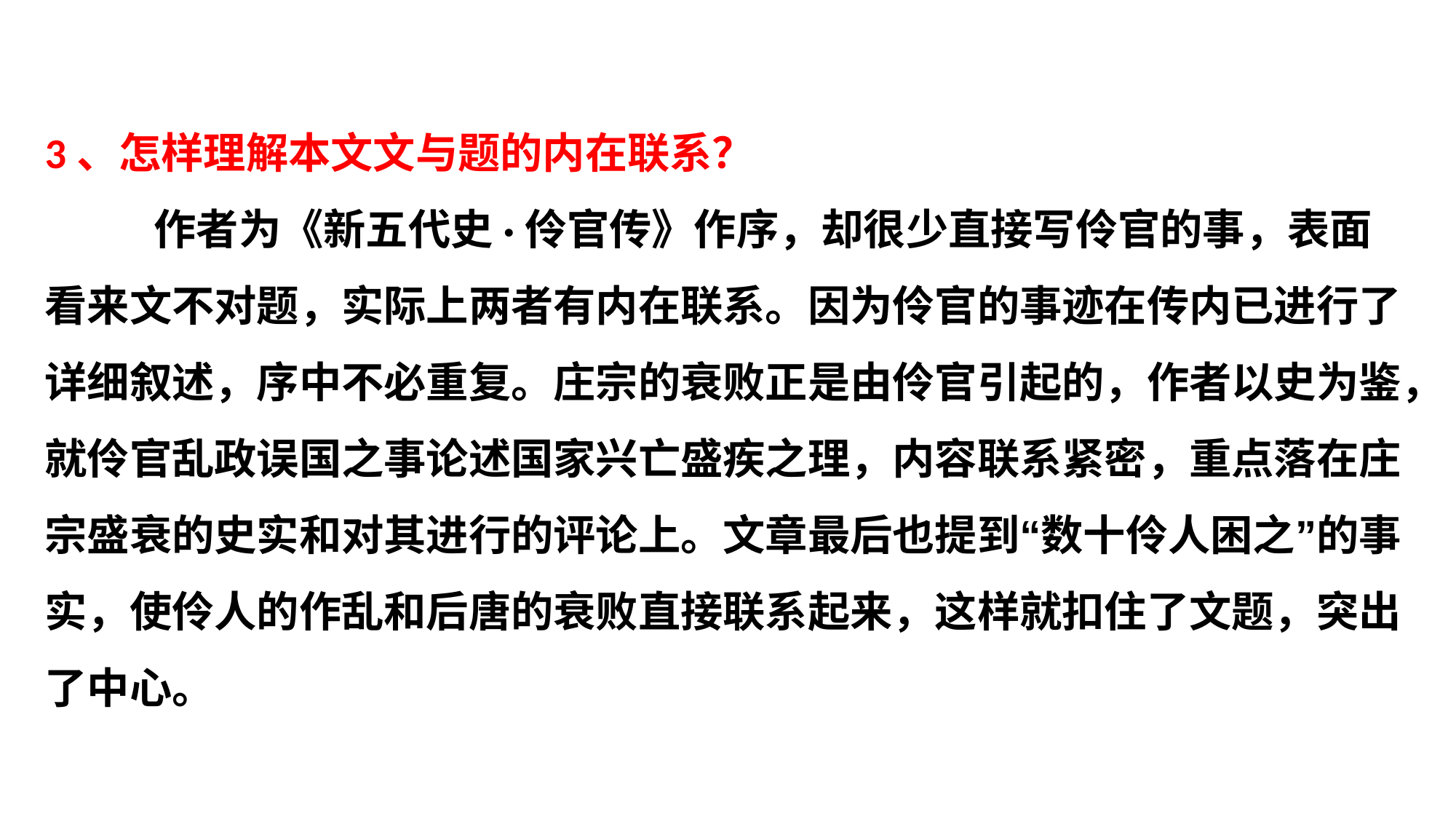

3、怎样理解本文文与题的内在联系？
	作者为《新五代史·伶官传》作序，却很少直接写伶官的事，表面看来文不对题，实际上两者有内在联系。因为伶官的事迹在传内已进行了详细叙述，序中不必重复。庄宗的衰败正是由伶官引起的，作者以史为鉴，就伶官乱政误国之事论述国家兴亡盛疾之理，内容联系紧密，重点落在庄宗盛衰的史实和对其进行的评论上。文章最后也提到“数十伶人困之”的事实，使伶人的作乱和后唐的衰败直接联系起来，这样就扣住了文题，突出了中心。